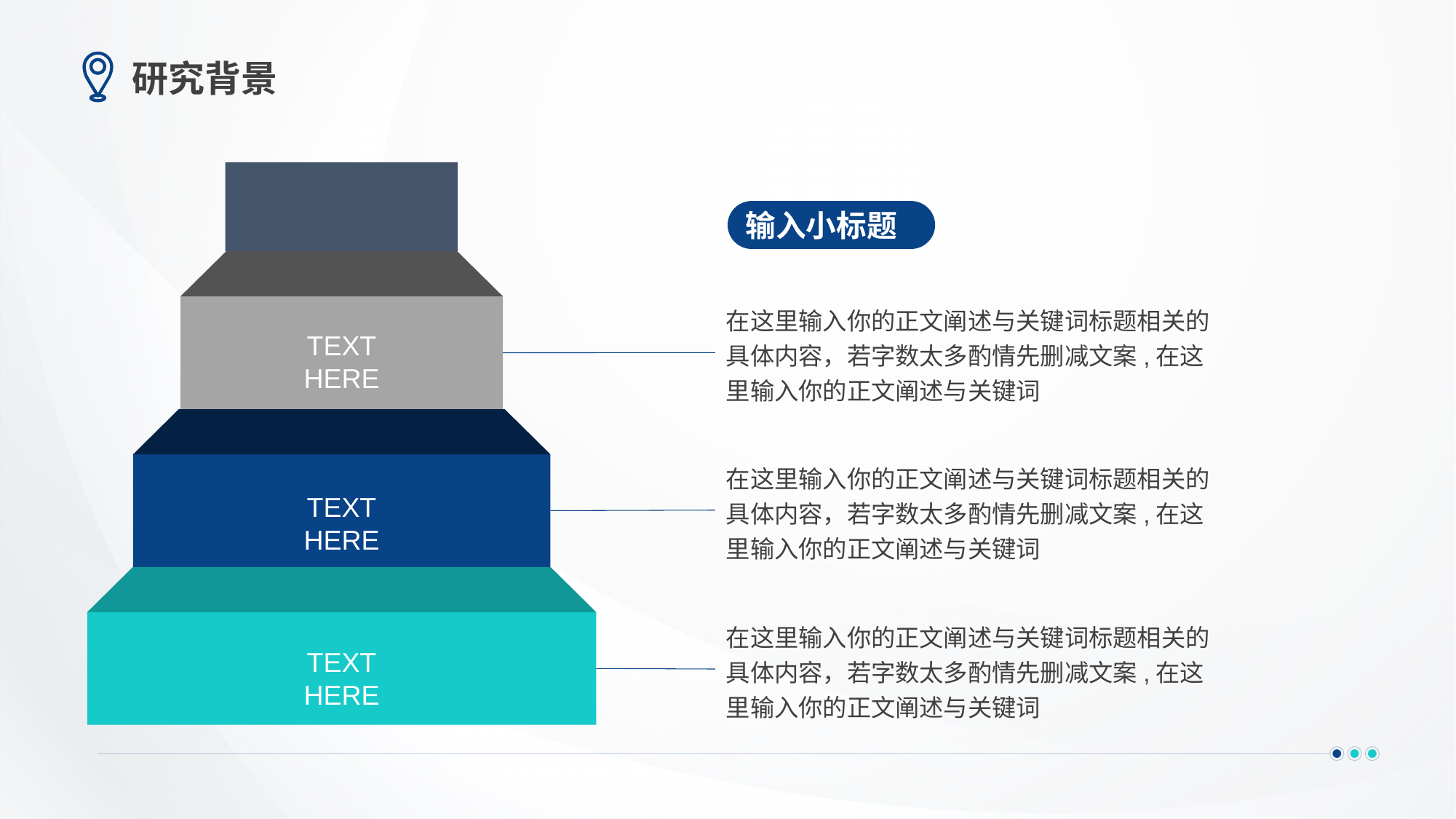

# 研究背景

TEXT HERE

TEXT HERE

TEXT HERE
输入小标题
在这里输入你的正文阐述与关键词标题相关的具体内容，若字数太多酌情先删减文案,在这里输入你的正文阐述与关键词
在这里输入你的正文阐述与关键词标题相关的具体内容，若字数太多酌情先删减文案,在这里输入你的正文阐述与关键词
在这里输入你的正文阐述与关键词标题相关的具体内容，若字数太多酌情先删减文案,在这里输入你的正文阐述与关键词